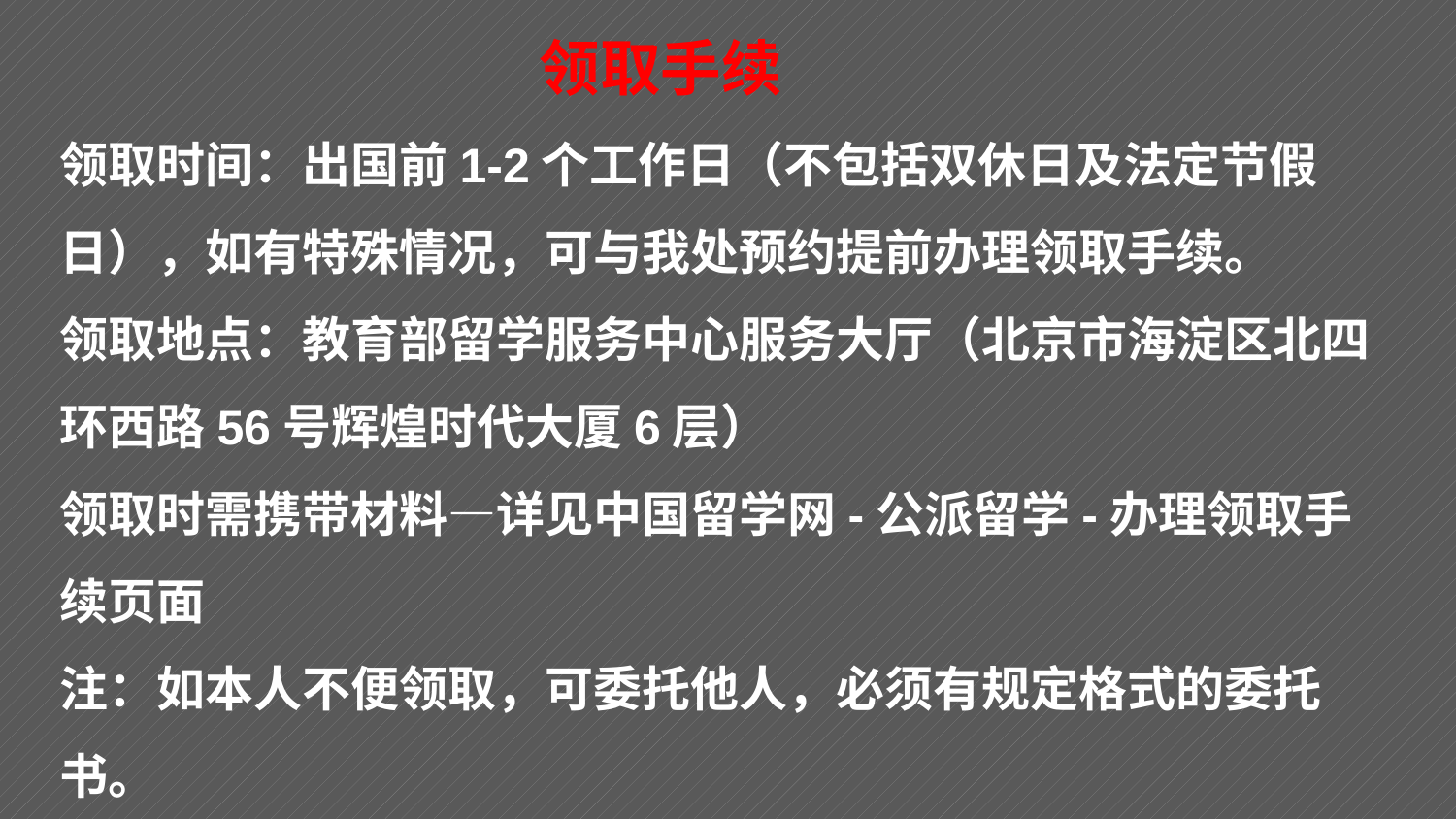

领取手续
领取时间：出国前1-2个工作日（不包括双休日及法定节假日），如有特殊情况，可与我处预约提前办理领取手续。
领取地点：教育部留学服务中心服务大厅（北京市海淀区北四环西路56号辉煌时代大厦6层）
领取时需携带材料—详见中国留学网-公派留学-办理领取手续页面
注：如本人不便领取，可委托他人，必须有规定格式的委托书。